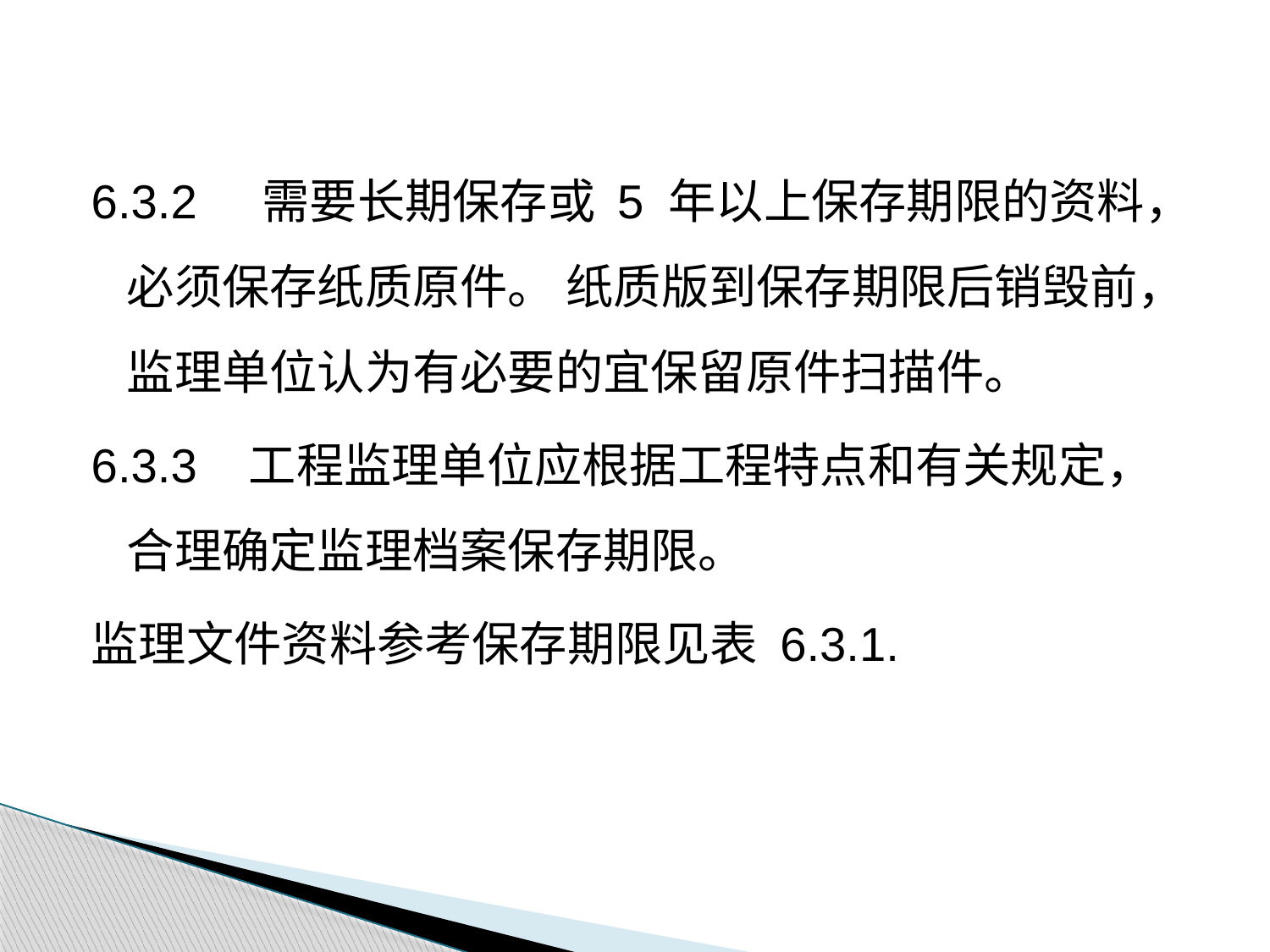

6.3.2    需要长期保存或 5 年以上保存期限的资料，必须保存纸质原件。 纸质版到保存期限后销毁前，监理单位认为有必要的宜保留原件扫描件。
6.3.3   工程监理单位应根据工程特点和有关规定，合理确定监理档案保存期限。
监理文件资料参考保存期限见表 6.3.1.